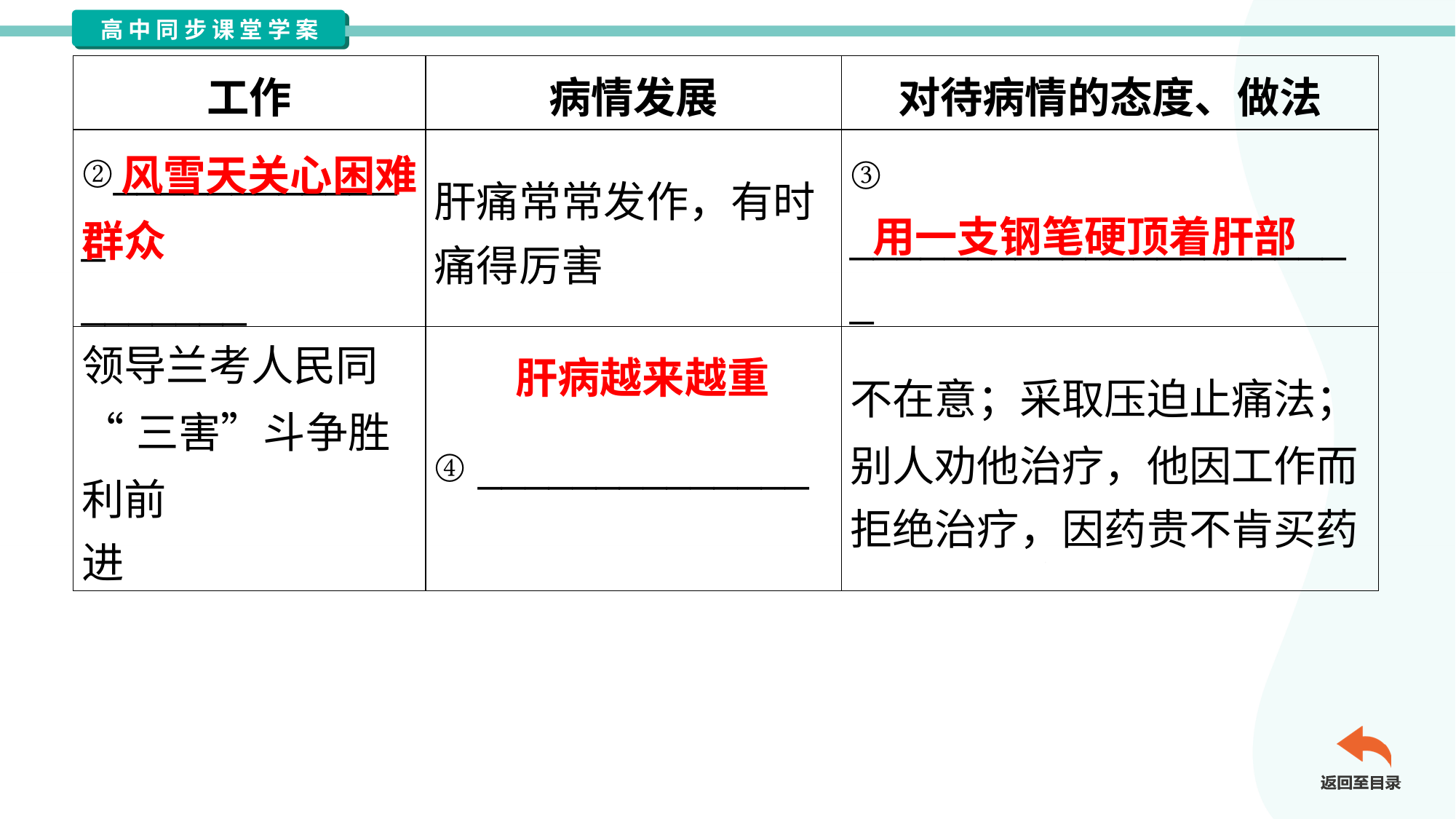

| 工作 | 病情发展 | 对待病情的态度、做法 |
| --- | --- | --- |
| ②\_\_\_\_\_\_\_\_\_\_\_\_\_ \_\_\_\_\_\_\_ | 肝痛常常发作，有时 痛得厉害 | ③ \_\_\_\_\_\_\_\_\_\_\_\_\_\_\_\_\_\_\_\_\_\_ |
| 领导兰考人民同 “三害”斗争胜利前 进 | ④ \_\_\_\_\_\_\_\_\_\_\_\_\_\_ | 不在意；采取压迫止痛法； 别人劝他治疗，他因工作而 拒绝治疗，因药贵不肯买药 |
   风雪天关心困难群众
用一支钢笔硬顶着肝部
肝病越来越重